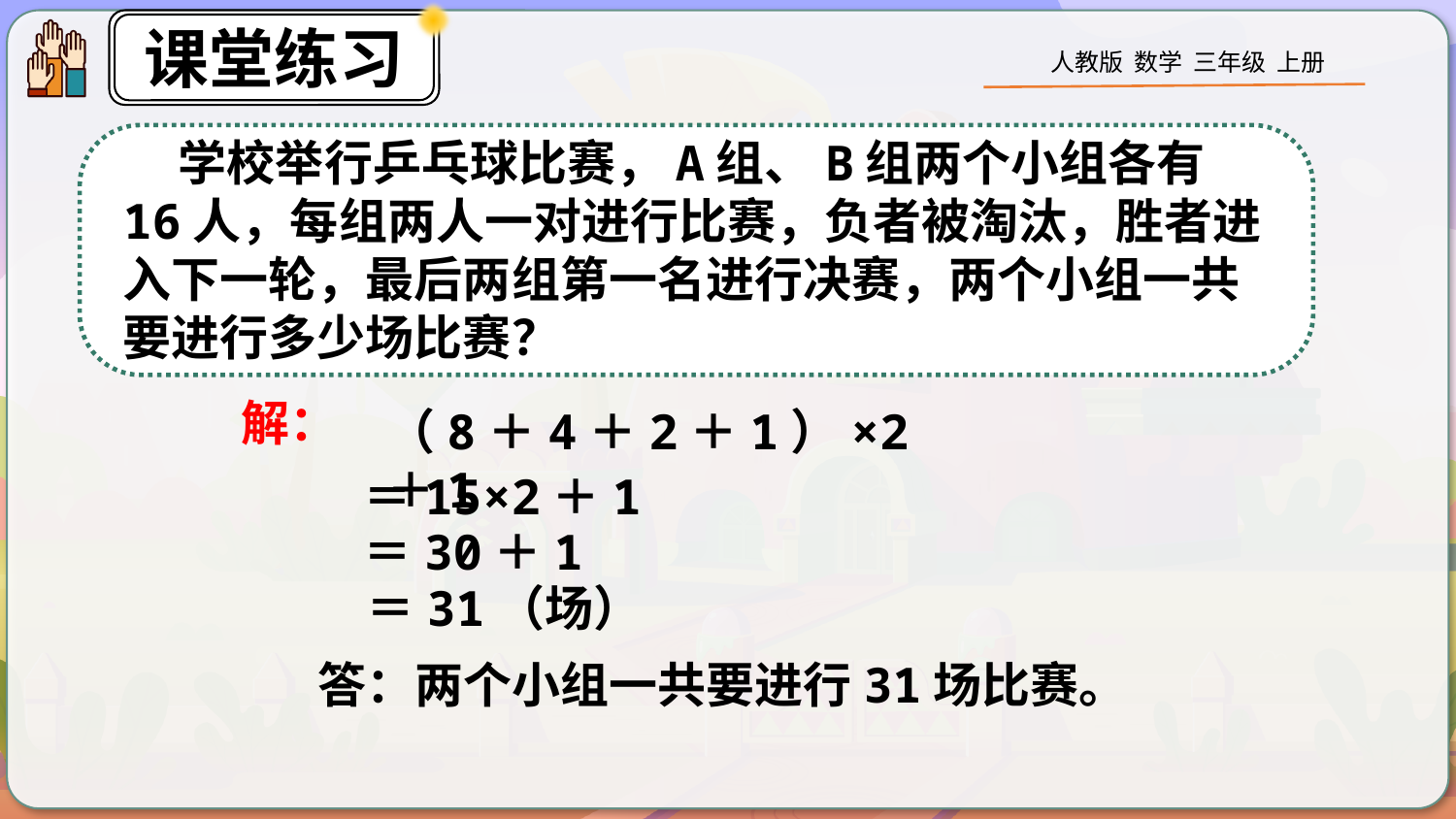

学校举行乒乓球比赛，A组、B组两个小组各有16人，每组两人一对进行比赛，负者被淘汰，胜者进入下一轮，最后两组第一名进行决赛，两个小组一共要进行多少场比赛？
解：
（8＋4＋2＋1）×2＋1
＝15×2＋1
＝30＋1
＝31（场）
答：两个小组一共要进行31场比赛。